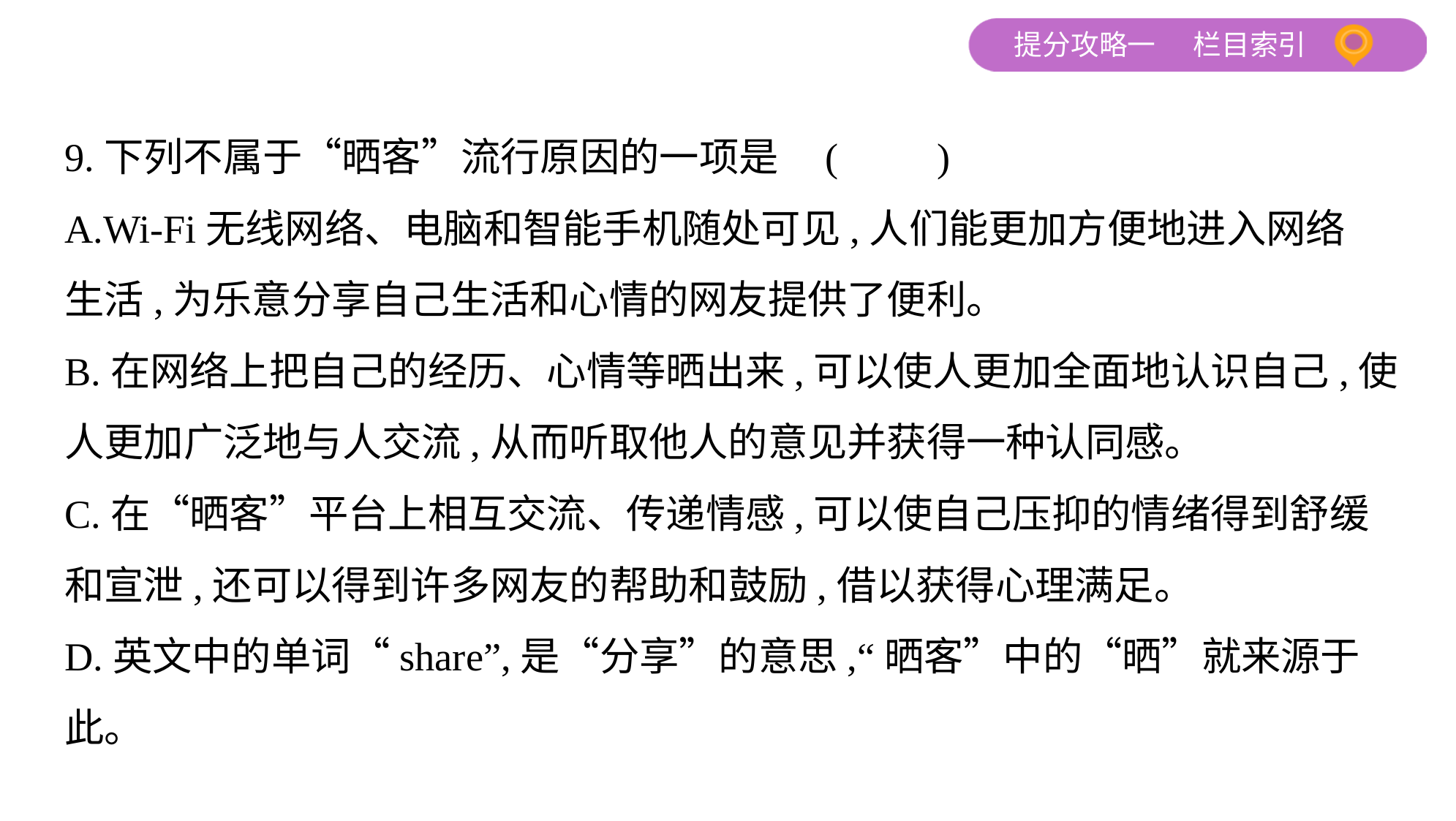

9.下列不属于“晒客”流行原因的一项是 (　　)
A.Wi-Fi无线网络、电脑和智能手机随处可见,人们能更加方便地进入网络
生活,为乐意分享自己生活和心情的网友提供了便利。
B.在网络上把自己的经历、心情等晒出来,可以使人更加全面地认识自己,使
人更加广泛地与人交流,从而听取他人的意见并获得一种认同感。
C.在“晒客”平台上相互交流、传递情感,可以使自己压抑的情绪得到舒缓
和宣泄,还可以得到许多网友的帮助和鼓励,借以获得心理满足。
D.英文中的单词“share”,是“分享”的意思,“晒客”中的“晒”就来源于
此。